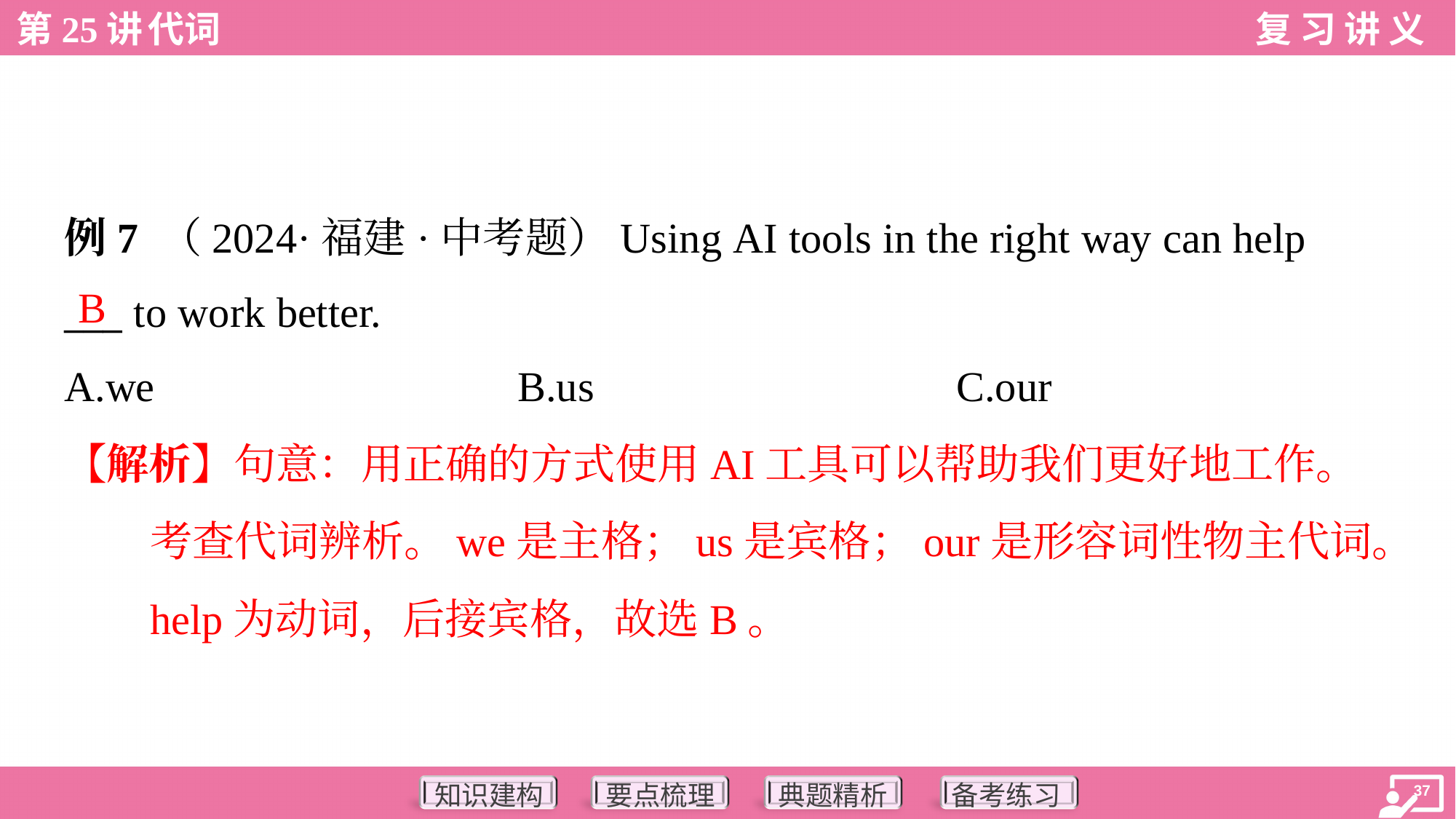

例7 （2024·福建·中考题）Using AI tools in the right way can help
___ to work better.
B
A.we	B.us	C.our
【解析】句意：用正确的方式使用AI工具可以帮助我们更好地工作。
考查代词辨析。we是主格；us是宾格；our是形容词性物主代词。
help为动词，后接宾格，故选B。